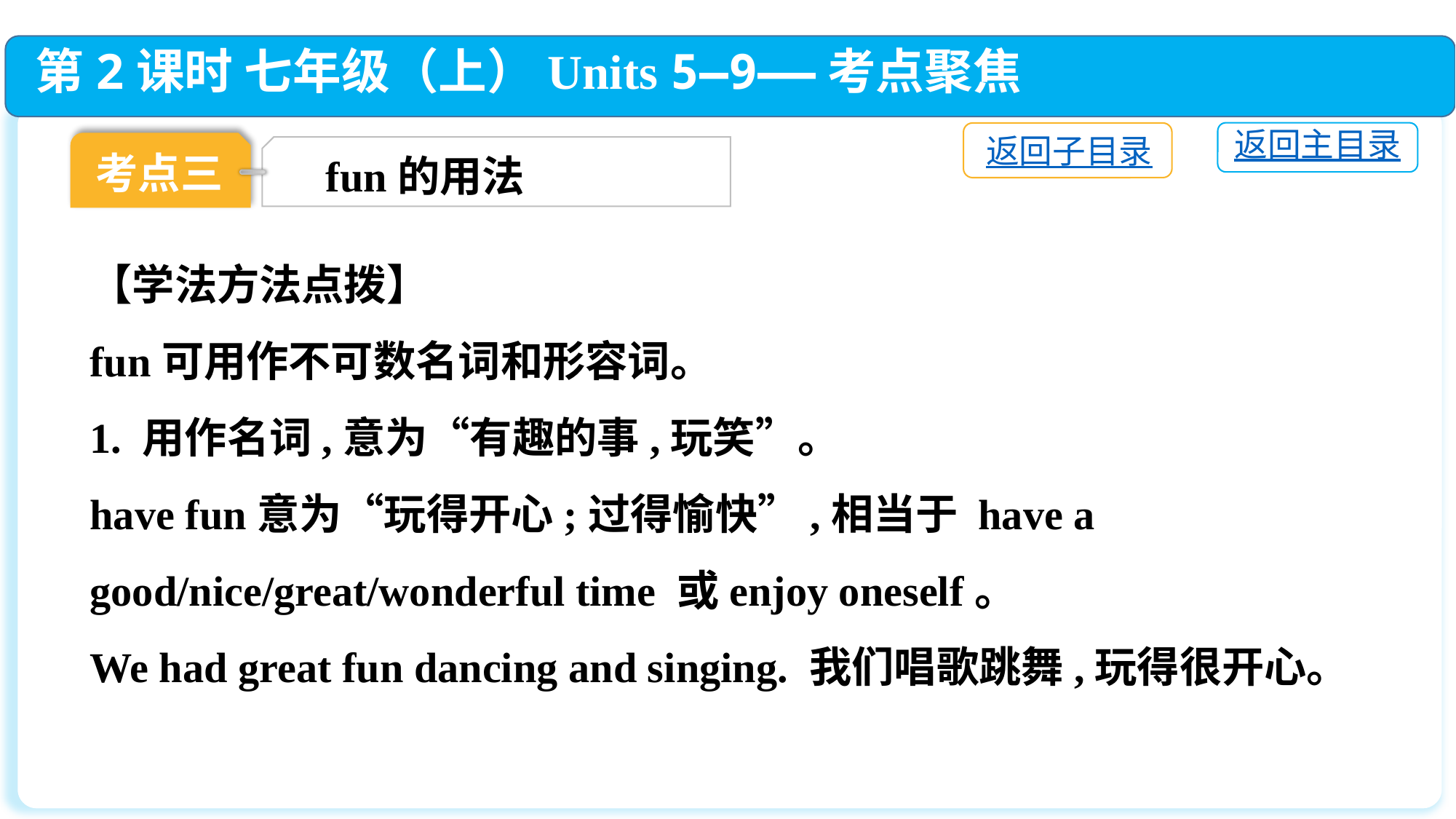

第2课时 七年级（上）Units 5—9——考点聚焦

返回主目录

返回子目录
考点三
fun的用法

【学法方法点拨】
fun可用作不可数名词和形容词。
1. 用作名词,意为“有趣的事,玩笑”。
have fun意为“玩得开心;过得愉快”,相当于 have a good/nice/great/wonderful time 或enjoy oneself。
We had great fun dancing and singing. 我们唱歌跳舞,玩得很开心。